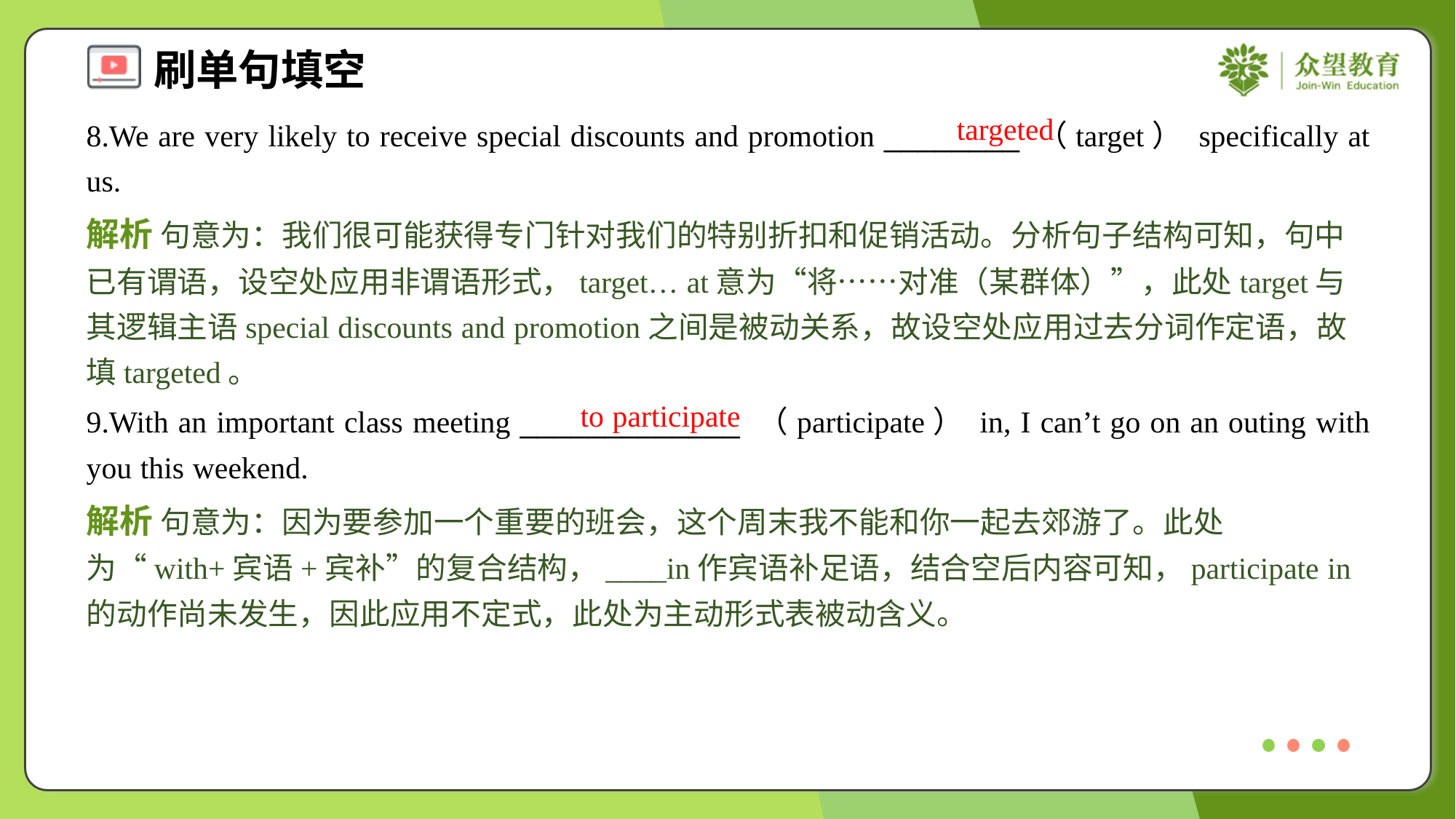

targeted
8.We are very likely to receive special discounts and promotion ________ （target） specifically at us.
解析 句意为：我们很可能获得专门针对我们的特别折扣和促销活动。分析句子结构可知，句中已有谓语，设空处应用非谓语形式，target… at意为“将……对准（某群体）”，此处target与其逻辑主语special discounts and promotion之间是被动关系，故设空处应用过去分词作定语，故填targeted。
to participate
9.With an important class meeting _____________ （participate） in, I can’t go on an outing with you this weekend.
解析 句意为：因为要参加一个重要的班会，这个周末我不能和你一起去郊游了。此处为“with+宾语+宾补”的复合结构，____in作宾语补足语，结合空后内容可知，participate in的动作尚未发生，因此应用不定式，此处为主动形式表被动含义。